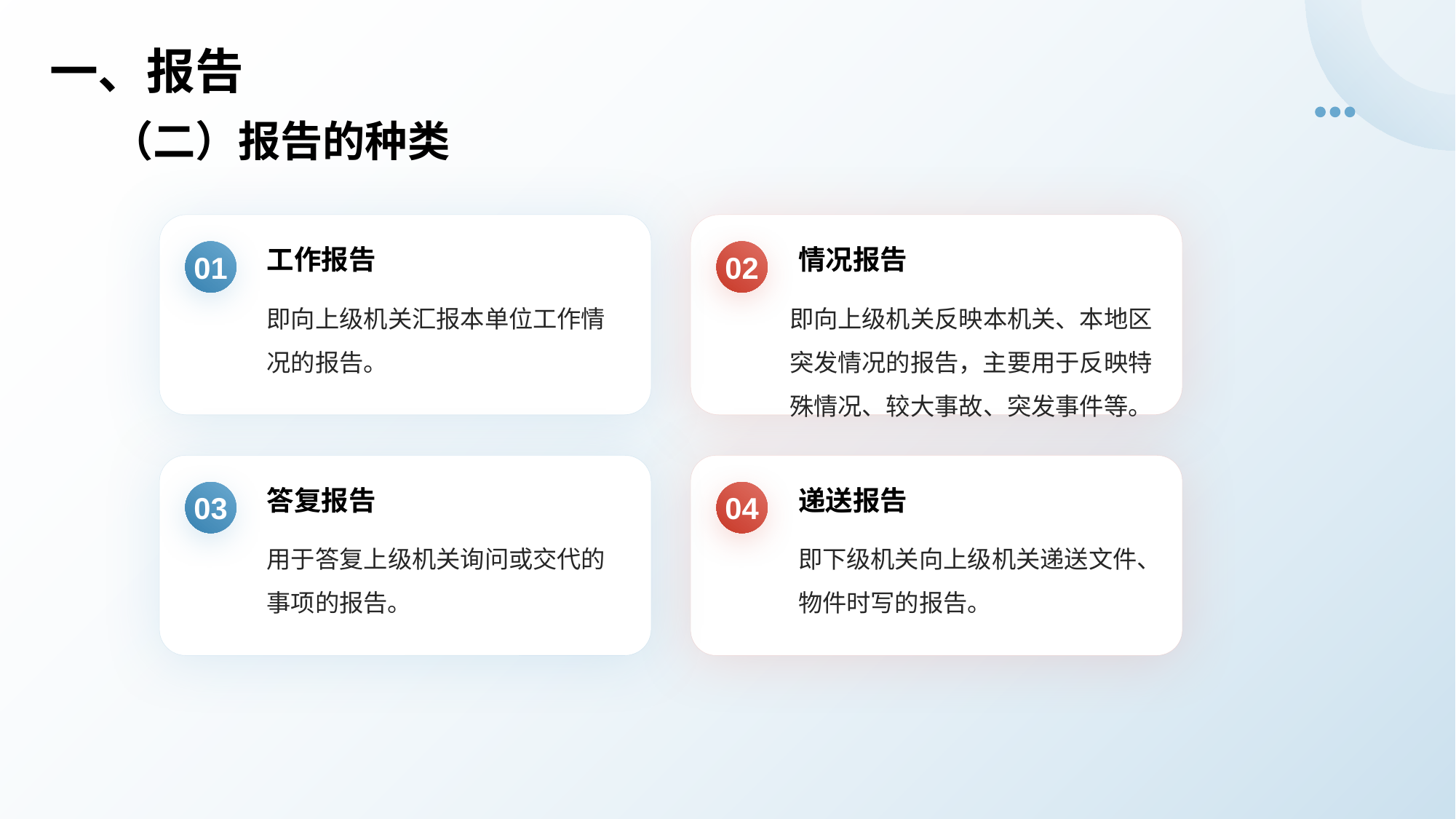

# 一、报告
（二）报告的种类

工作报告
情况报告
01
02
即向上级机关反映本机关、本地区突发情况的报告，主要用于反映特殊情况、较大事故、突发事件等。
即向上级机关汇报本单位工作情况的报告。

答复报告
递送报告
03
04
用于答复上级机关询问或交代的事项的报告。
即下级机关向上级机关递送文件、物件时写的报告。